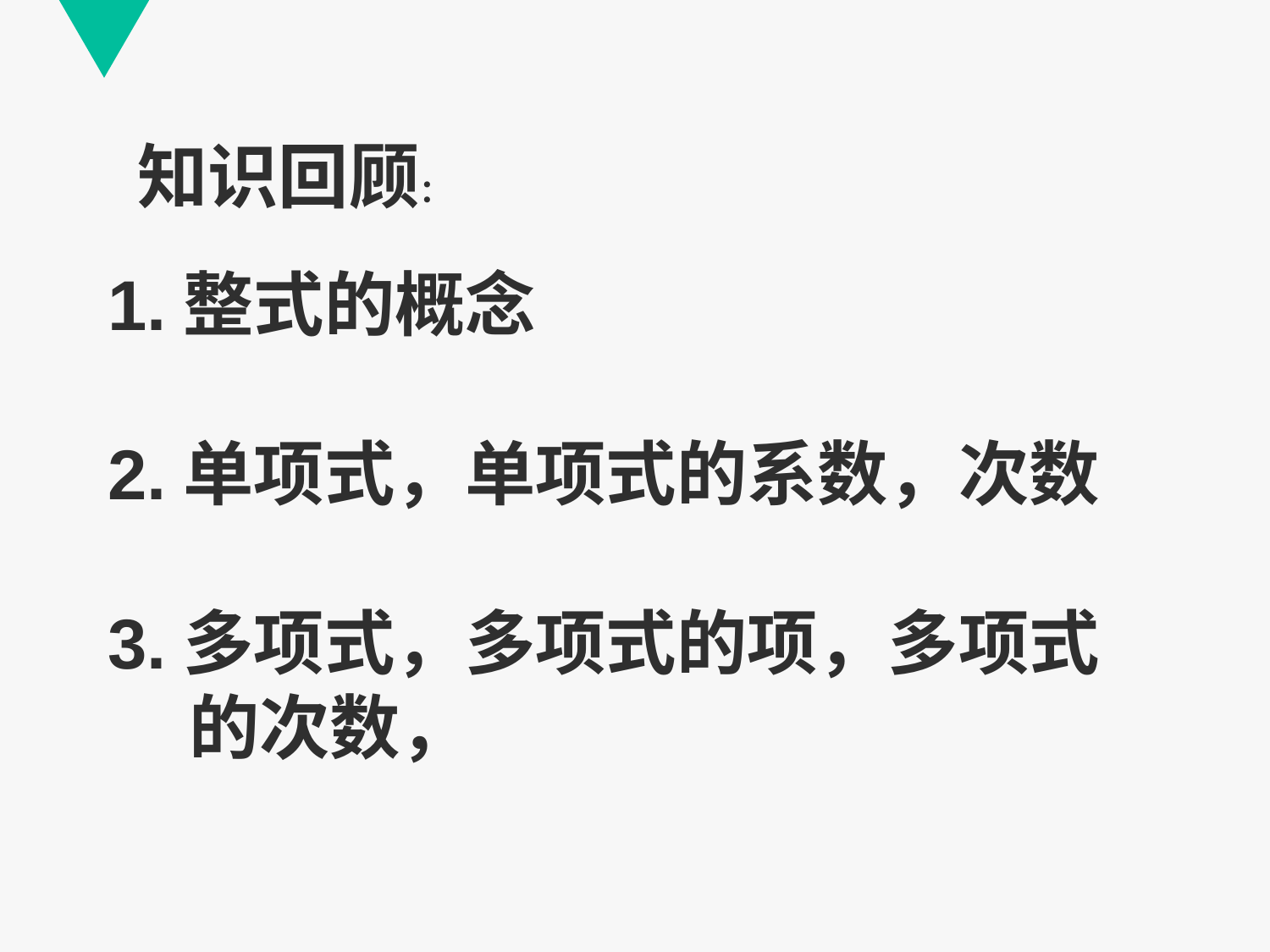

#
知识回顾：

1.整式的概念

2.单项式，单项式的系数，次数

3.多项式，多项式的项，多项式
    的次数，